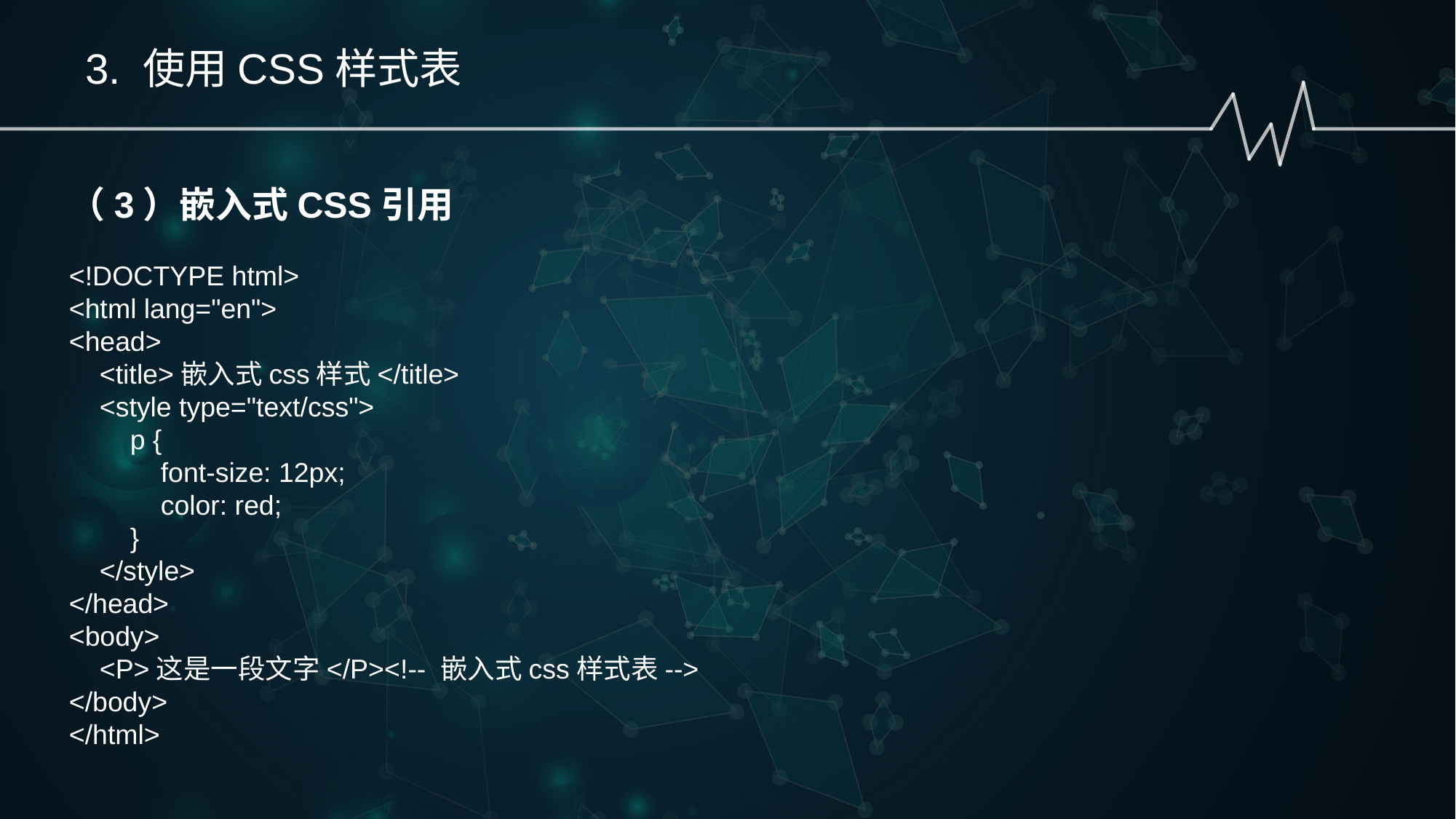

3. 使用CSS样式表
（3）嵌入式CSS引用

<!DOCTYPE html>
<html lang="en">
<head>
    <title>嵌入式css样式</title>
    <style type="text/css">
        p {
            font-size: 12px;
            color: red;
        }
    </style>
</head>
<body>
    <P>这是一段文字</P><!-- 嵌入式css样式表-->
</body>
</html>